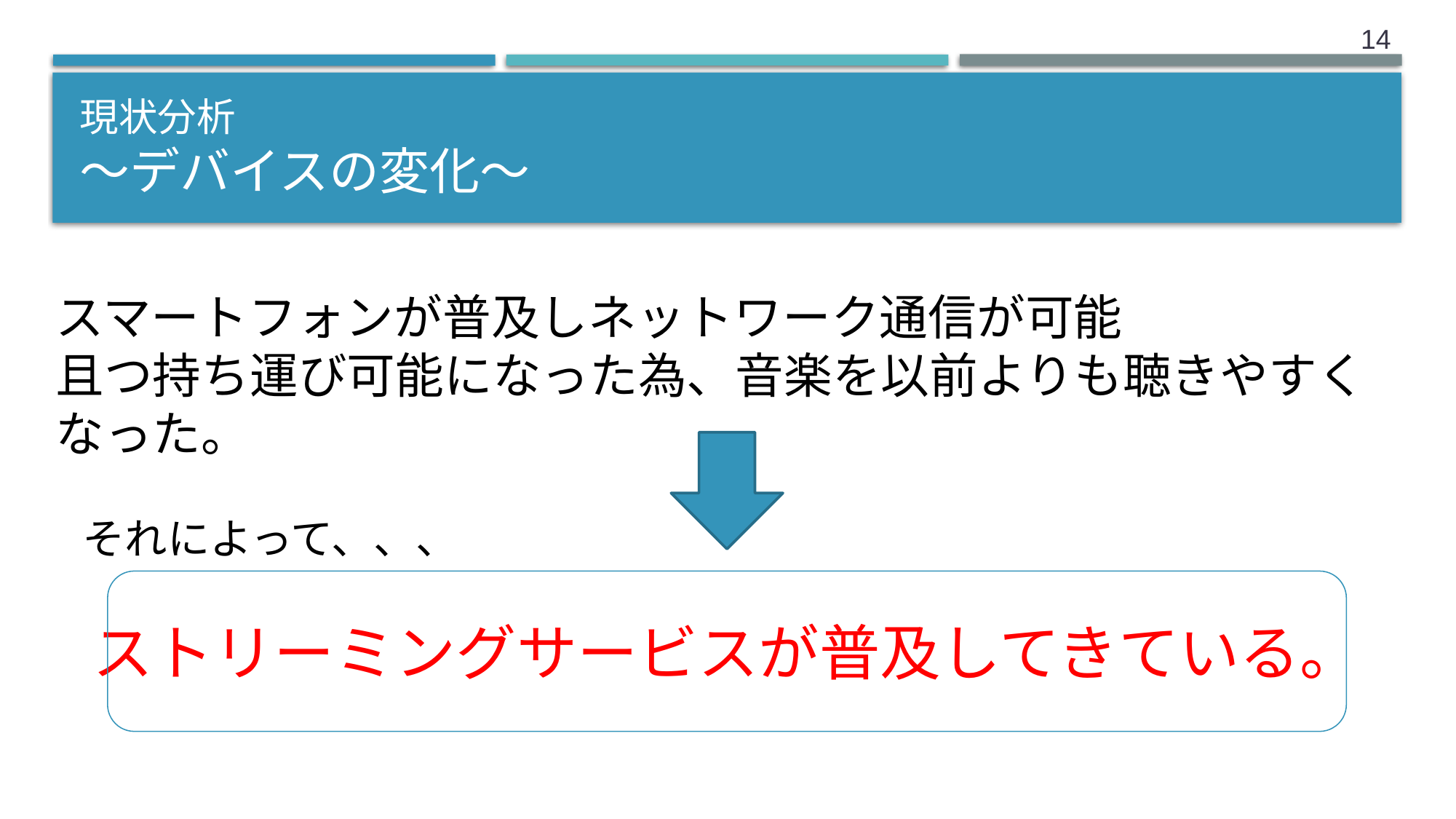

14
# 現状分析 〜デバイスの変化〜
スマートフォンが普及しネットワーク通信が可能
且つ持ち運び可能になった為、音楽を以前よりも聴きやすくなった。

それによって、、、

ストリーミングサービスが普及してきている。